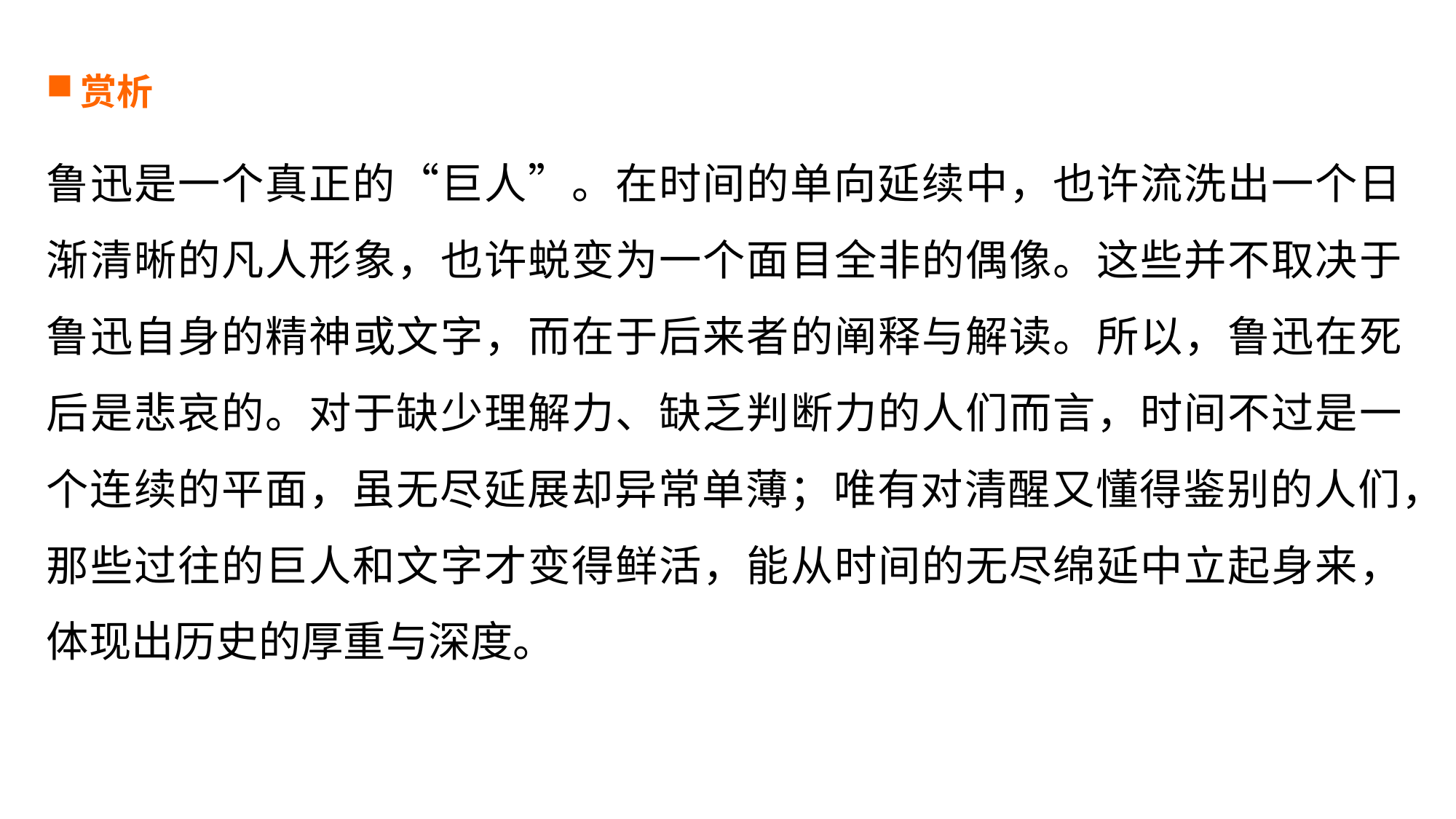

赏析
鲁迅是一个真正的“巨人”。在时间的单向延续中，也许流洗出一个日渐清晰的凡人形象，也许蜕变为一个面目全非的偶像。这些并不取决于鲁迅自身的精神或文字，而在于后来者的阐释与解读。所以，鲁迅在死后是悲哀的。对于缺少理解力、缺乏判断力的人们而言，时间不过是一个连续的平面，虽无尽延展却异常单薄；唯有对清醒又懂得鉴别的人们，那些过往的巨人和文字才变得鲜活，能从时间的无尽绵延中立起身来，体现出历史的厚重与深度。